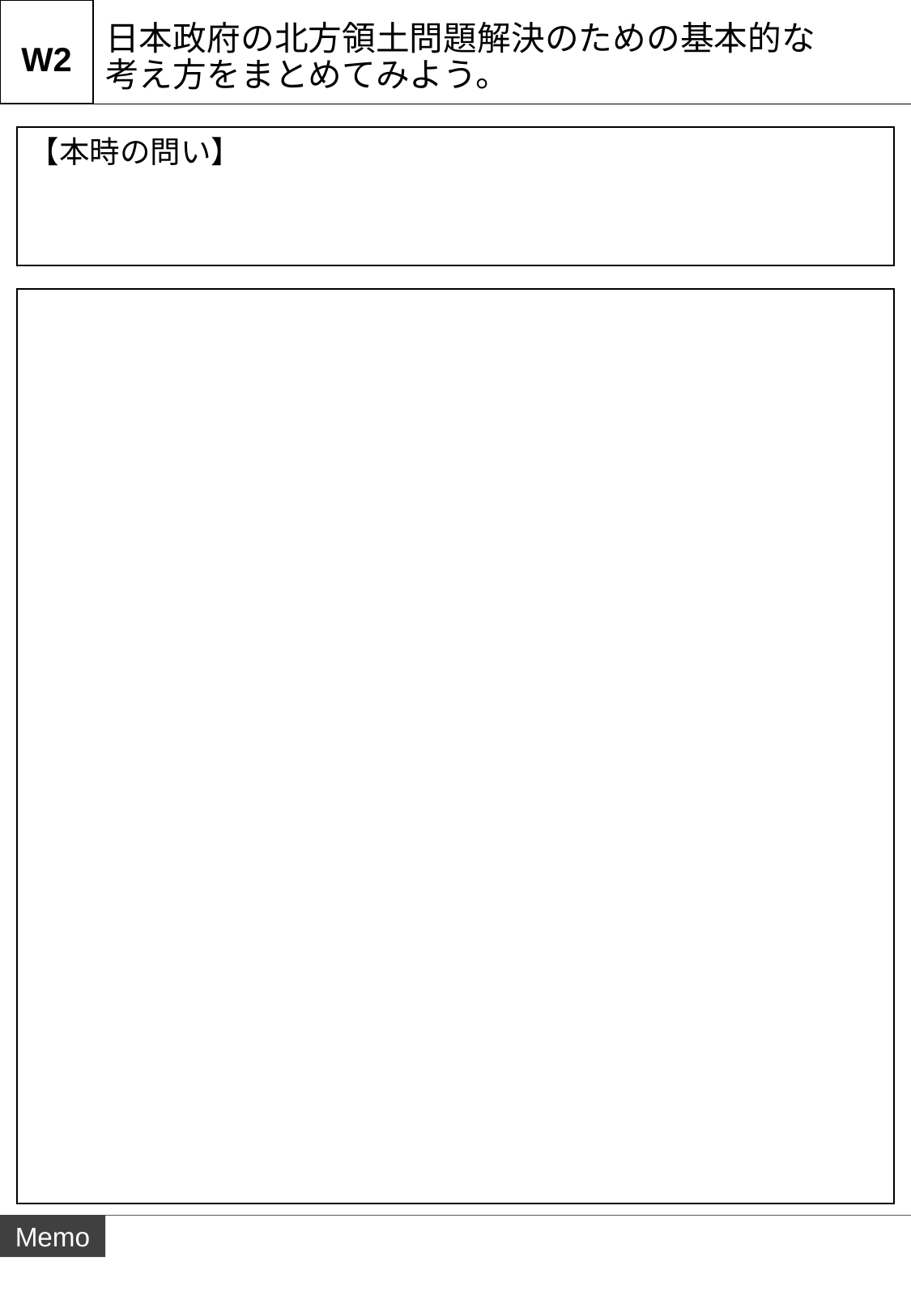

W2
日本政府の北方領土問題解決のための基本的な
考え方をまとめてみよう。
【本時の問い】

Memo